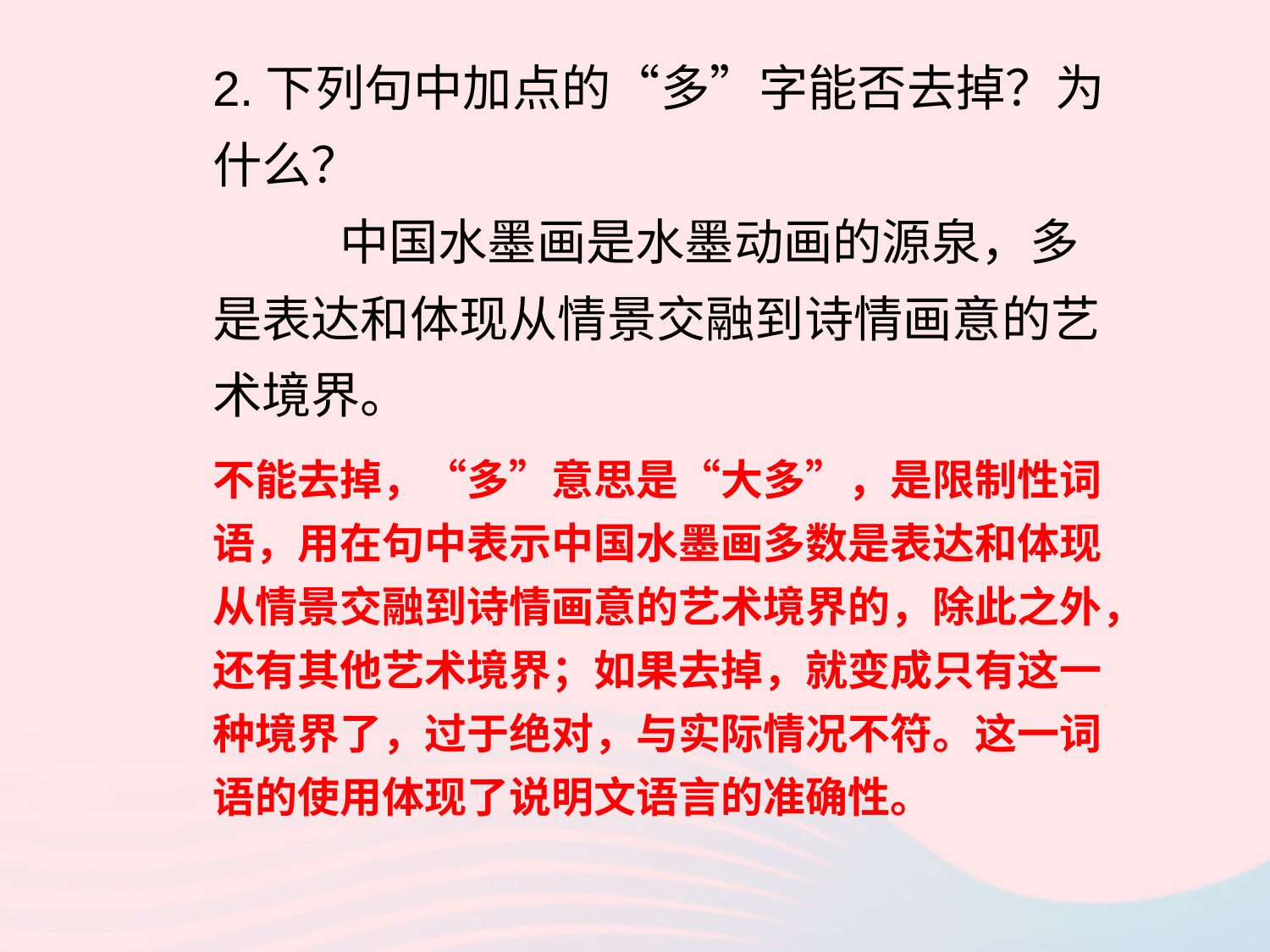

2.下列句中加点的“多”字能否去掉？为什么？
	中国水墨画是水墨动画的源泉，多是表达和体现从情景交融到诗情画意的艺术境界。
不能去掉，“多”意思是“大多”，是限制性词语，用在句中表示中国水墨画多数是表达和体现从情景交融到诗情画意的艺术境界的，除此之外，还有其他艺术境界；如果去掉，就变成只有这一种境界了，过于绝对，与实际情况不符。这一词语的使用体现了说明文语言的准确性。